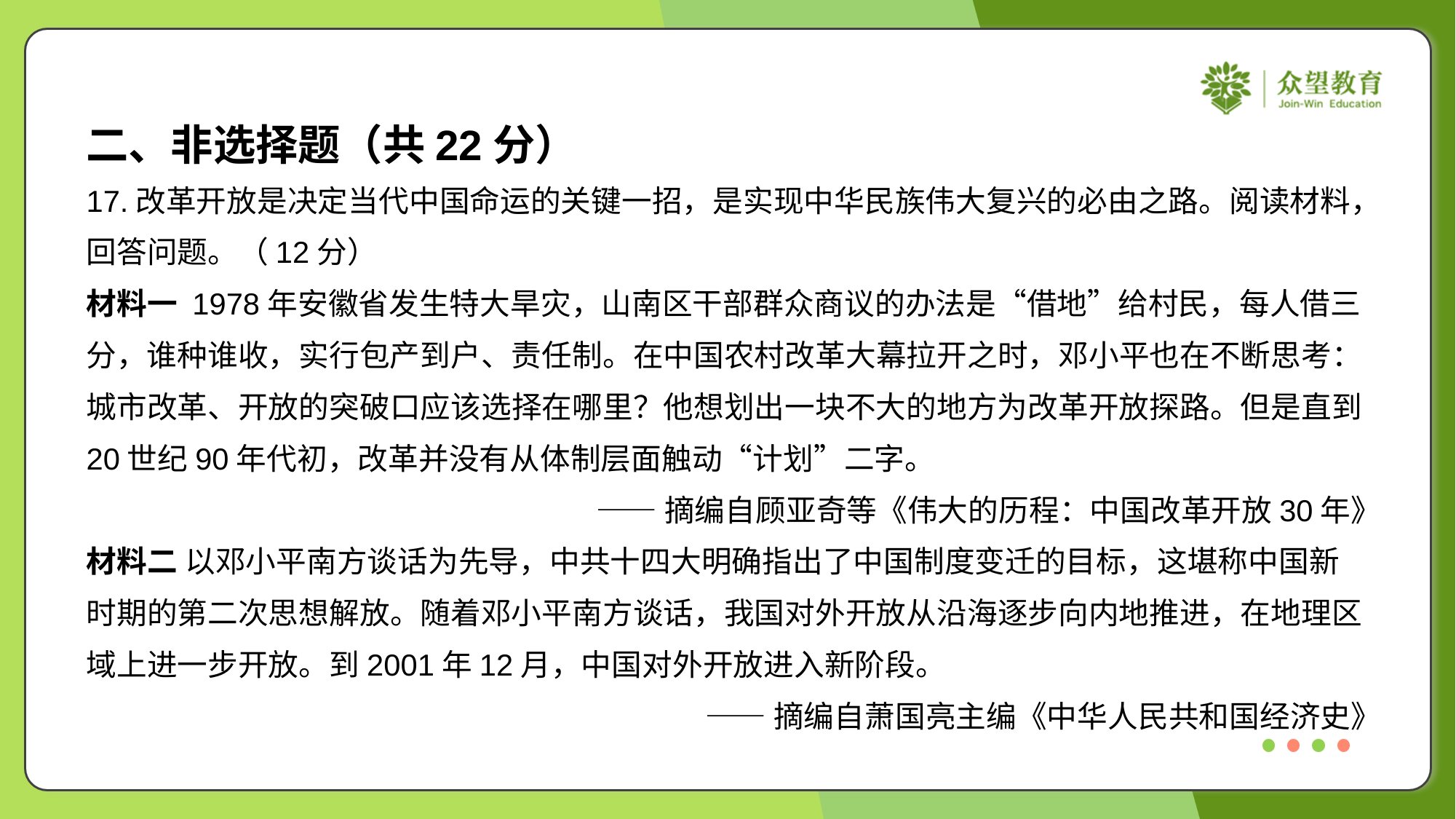

二、非选择题（共22分）
17.改革开放是决定当代中国命运的关键一招，是实现中华民族伟大复兴的必由之路。阅读材料，
回答问题。（12分）
材料一 1978年安徽省发生特大旱灾，山南区干部群众商议的办法是“借地”给村民，每人借三
分，谁种谁收，实行包产到户、责任制。在中国农村改革大幕拉开之时，邓小平也在不断思考：
城市改革、开放的突破口应该选择在哪里？他想划出一块不大的地方为改革开放探路。但是直到
20世纪90年代初，改革并没有从体制层面触动“计划”二字。
——摘编自顾亚奇等《伟大的历程：中国改革开放30年》
材料二 以邓小平南方谈话为先导，中共十四大明确指出了中国制度变迁的目标，这堪称中国新
时期的第二次思想解放。随着邓小平南方谈话，我国对外开放从沿海逐步向内地推进，在地理区
域上进一步开放。到2001年12月，中国对外开放进入新阶段。
——摘编自萧国亮主编《中华人民共和国经济史》